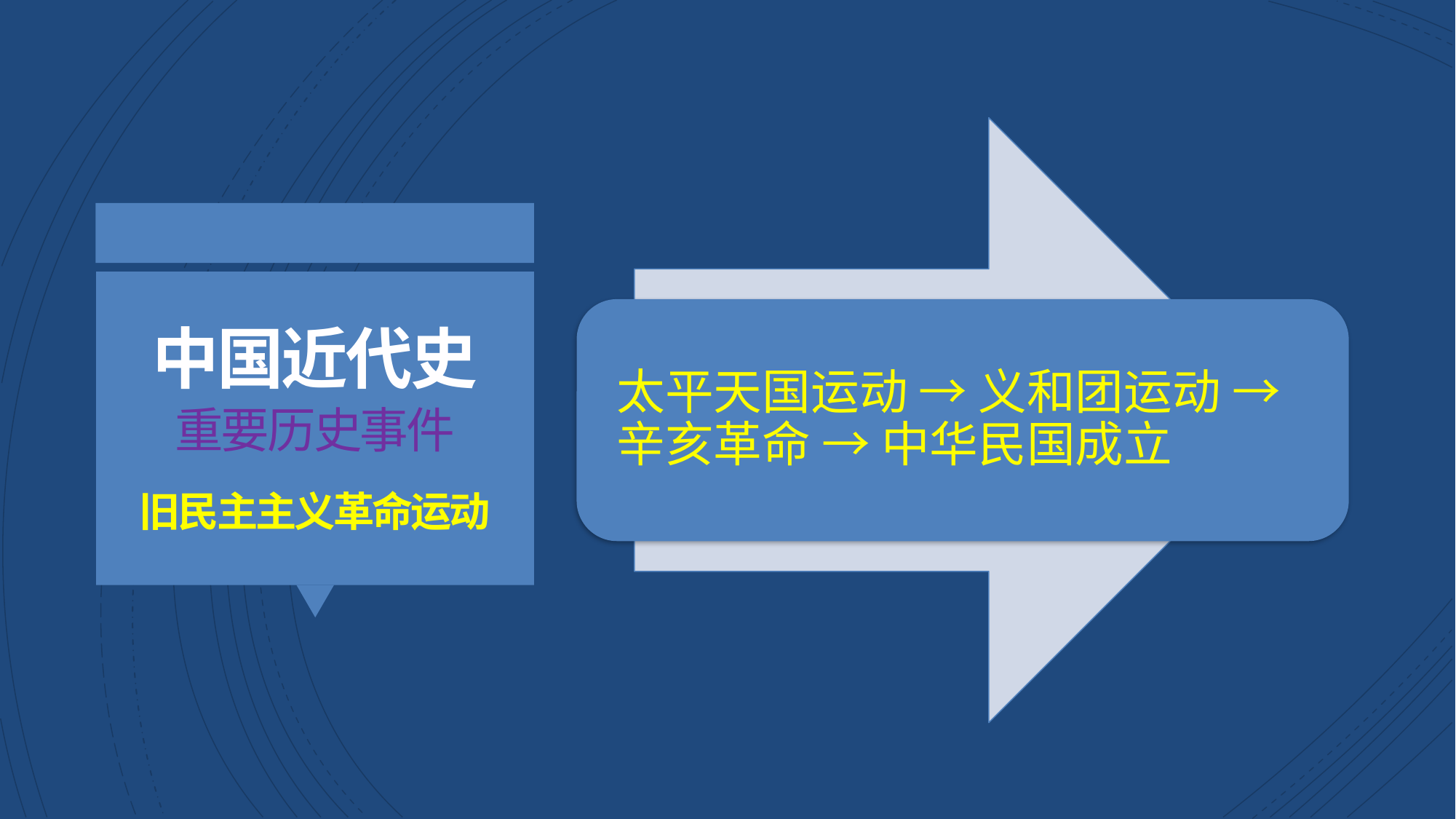

太平天国运动 → 义和团运动 → 辛亥革命 → 中华民国成立
中国近代史
重要历史事件
旧民主主义革命运动